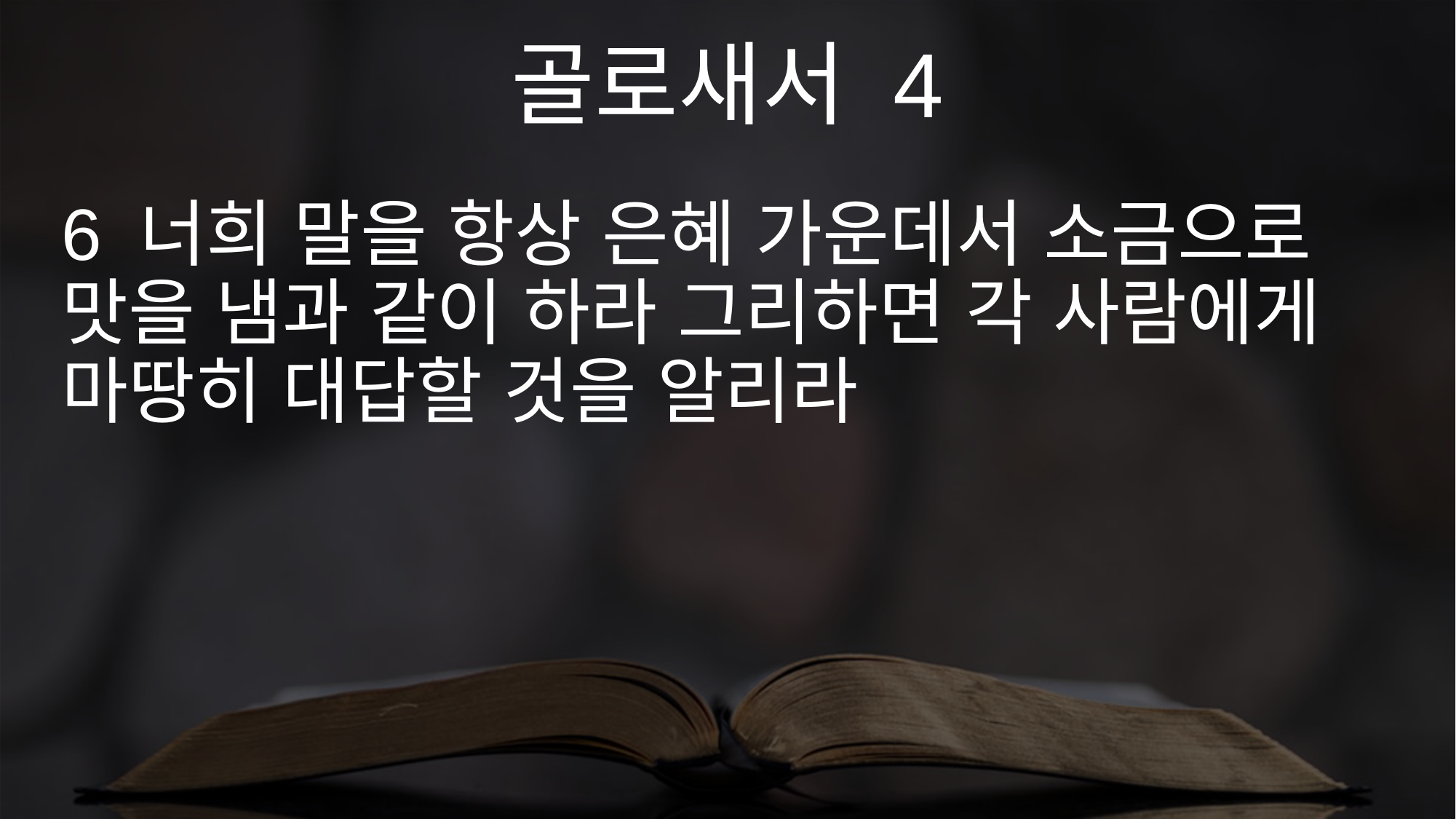

골로새서 4
6 너희 말을 항상 은혜 가운데서 소금으로 맛을 냄과 같이 하라 그리하면 각 사람에게 마땅히 대답할 것을 알리라